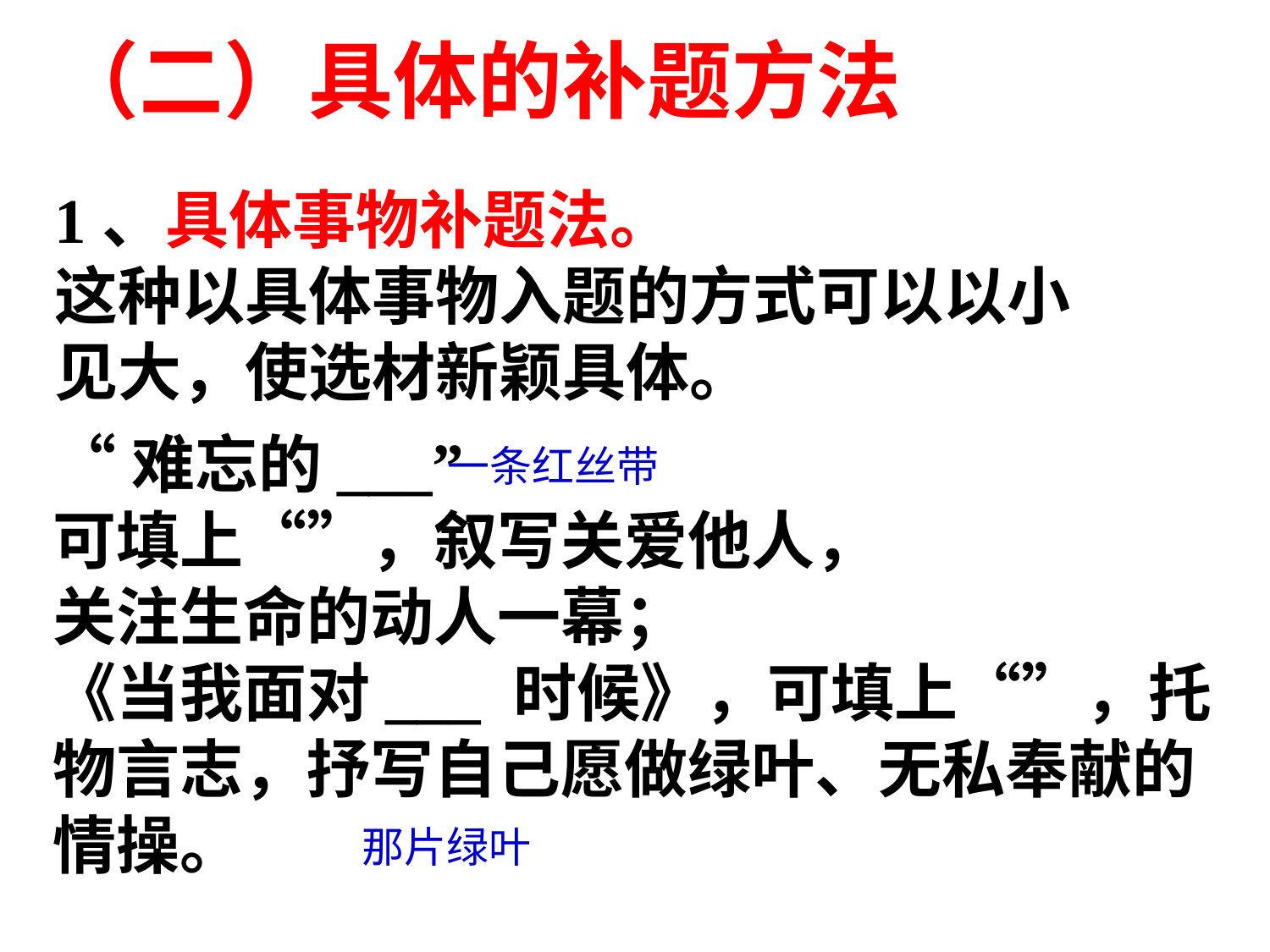

（二）具体的补题方法

1、具体事物补题法。
这种以具体事物入题的方式可以以小
见大，使选材新颖具体。
“难忘的___”
可填上“”，叙写关爱他人，
关注生命的动人一幕；
《当我面对___ 时候》，可填上“”，托物言志，抒写自己愿做绿叶、无私奉献的情操。

一条红丝带
那片绿叶